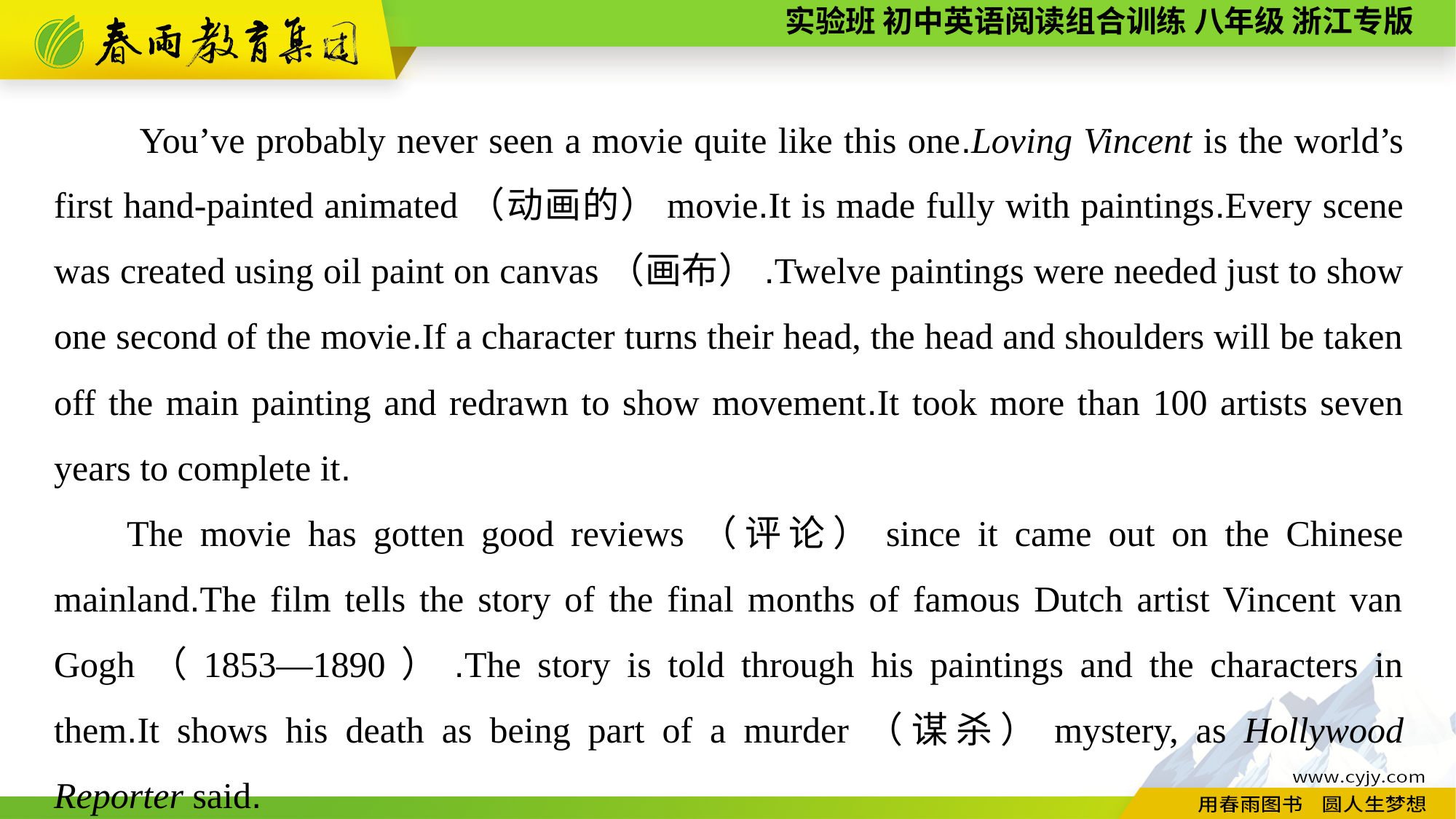

You’ve probably never seen a movie quite like this one.Loving Vincent is the world’s first hand-painted animated（动画的）movie.It is made fully with paintings.Every scene was created using oil paint on canvas（画布）.Twelve paintings were needed just to show one second of the movie.If a character turns their head, the head and shoulders will be taken off the main painting and redrawn to show movement.It took more than 100 artists seven years to complete it.
The movie has gotten good reviews（评论）since it came out on the Chinese mainland.The film tells the story of the final months of famous Dutch artist Vincent van Gogh（1853—1890）.The story is told through his paintings and the characters in them.It shows his death as being part of a murder（谋杀）mystery, as Hollywood Reporter said.